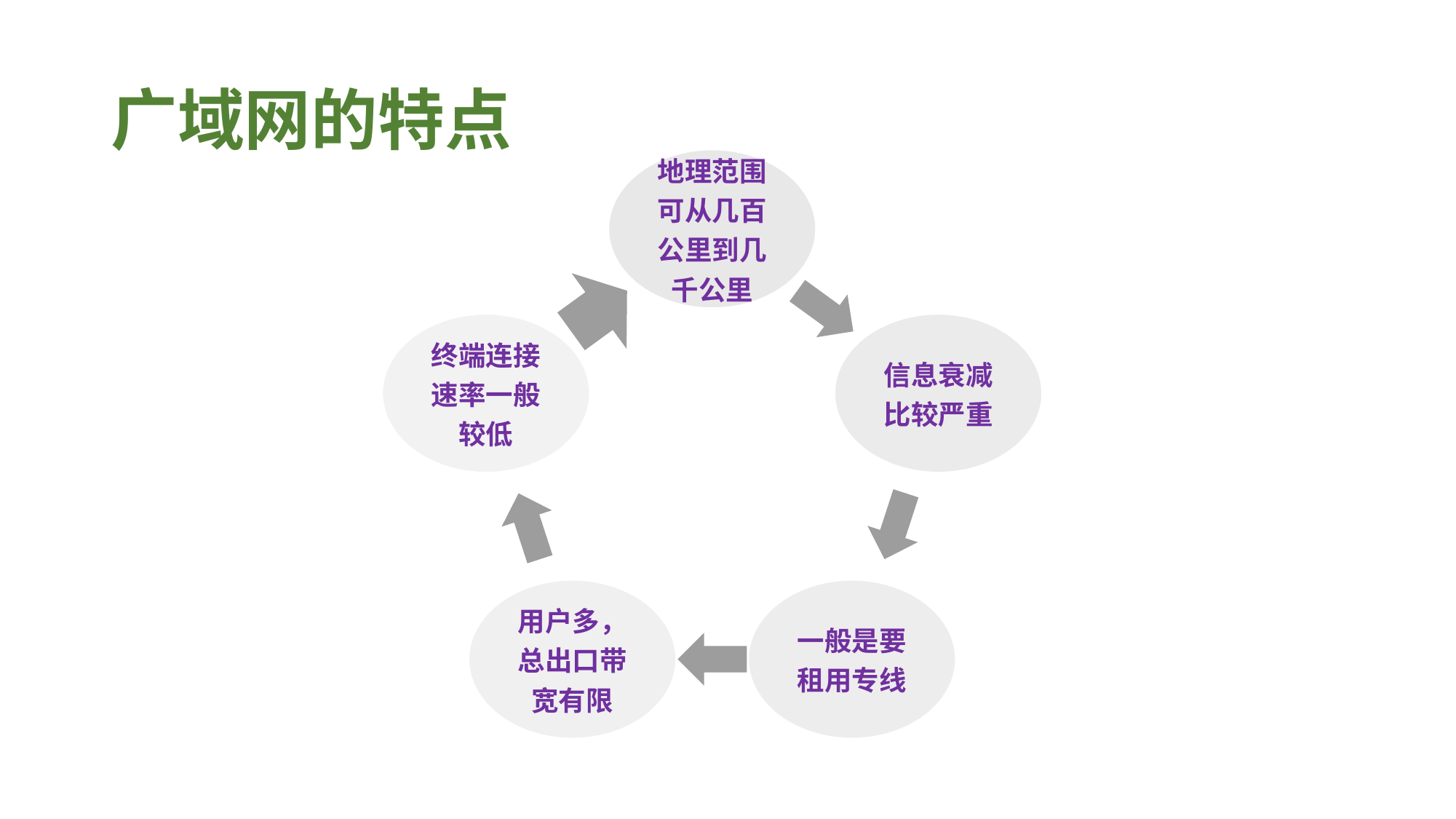

# 广域网的特点
地理范围可从几百公里到几千公里
信息衰减比较严重
一般是要租用专线
用户多，总出口带宽有限
终端连接速率一般较低